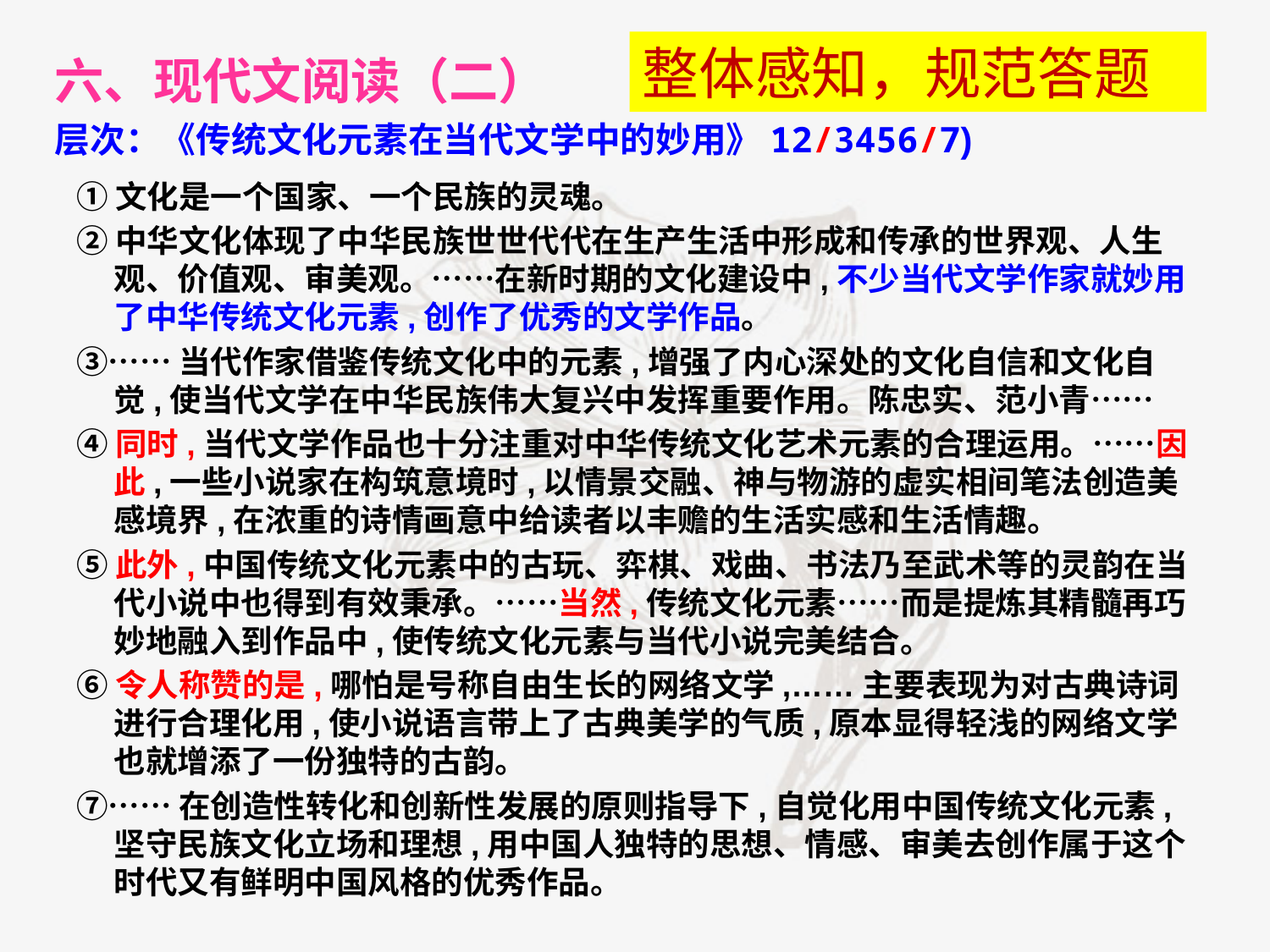

六、现代文阅读（二）
层次：《传统文化元素在当代文学中的妙用》12/3456/7)
整体感知，规范答题
①文化是一个国家、一个民族的灵魂。
②中华文化体现了中华民族世世代代在生产生活中形成和传承的世界观、人生观、价值观、审美观。……在新时期的文化建设中,不少当代文学作家就妙用了中华传统文化元素,创作了优秀的文学作品。
③……当代作家借鉴传统文化中的元素,增强了内心深处的文化自信和文化自觉,使当代文学在中华民族伟大复兴中发挥重要作用。陈忠实、范小青……
④同时,当代文学作品也十分注重对中华传统文化艺术元素的合理运用。……因此,一些小说家在构筑意境时,以情景交融、神与物游的虚实相间笔法创造美感境界,在浓重的诗情画意中给读者以丰赡的生活实感和生活情趣。
⑤此外,中国传统文化元素中的古玩、弈棋、戏曲、书法乃至武术等的灵韵在当代小说中也得到有效秉承。……当然,传统文化元素……而是提炼其精髓再巧妙地融入到作品中,使传统文化元素与当代小说完美结合。
⑥令人称赞的是,哪怕是号称自由生长的网络文学,……主要表现为对古典诗词进行合理化用,使小说语言带上了古典美学的气质,原本显得轻浅的网络文学也就增添了一份独特的古韵。
⑦……在创造性转化和创新性发展的原则指导下,自觉化用中国传统文化元素,坚守民族文化立场和理想,用中国人独特的思想、情感、审美去创作属于这个时代又有鲜明中国风格的优秀作品。